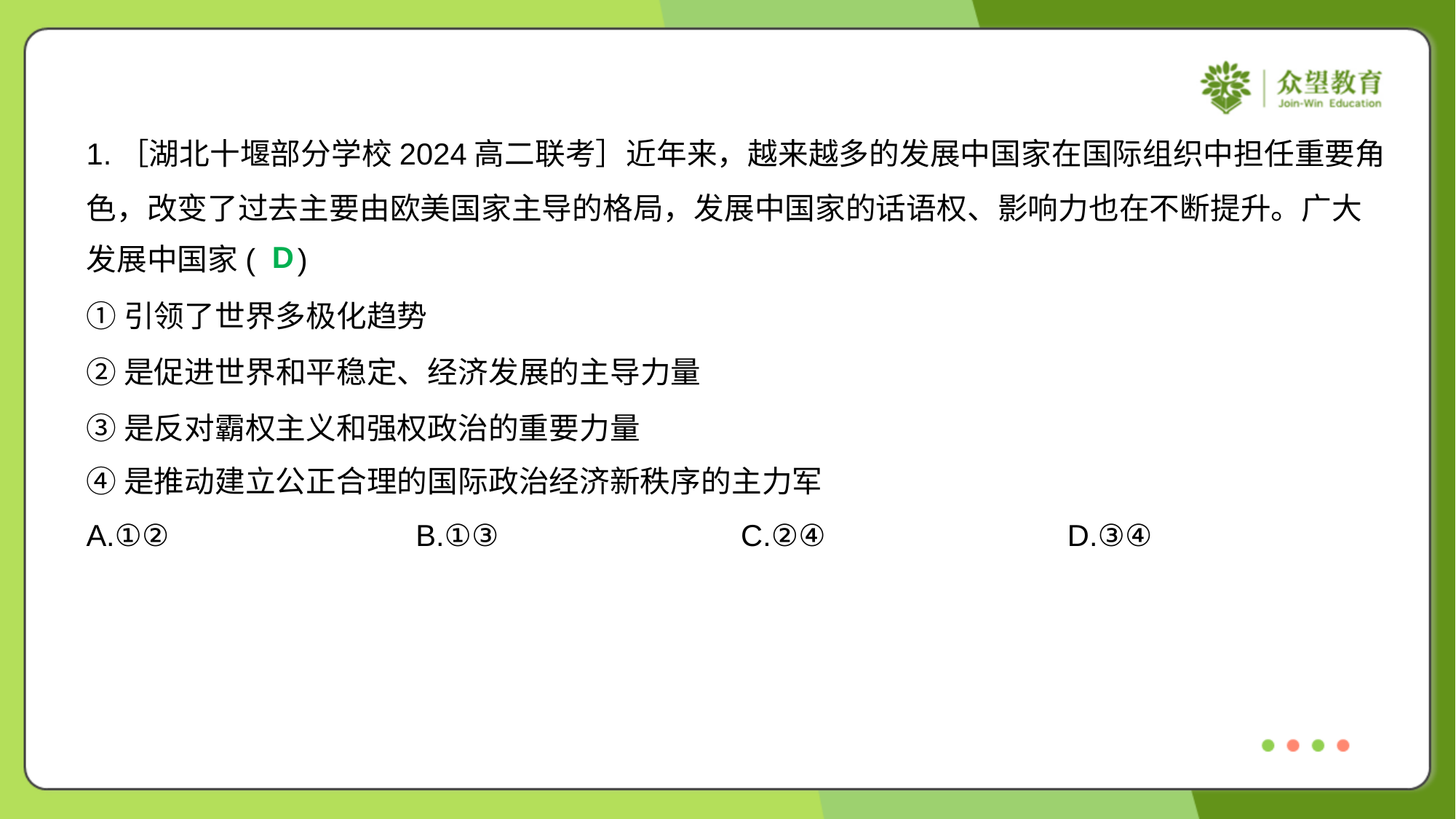

1.［湖北十堰部分学校2024高二联考］近年来，越来越多的发展中国家在国际组织中担任重要角
色，改变了过去主要由欧美国家主导的格局，发展中国家的话语权、影响力也在不断提升。广大
发展中国家(     )
D
①引领了世界多极化趋势
②是促进世界和平稳定、经济发展的主导力量
③是反对霸权主义和强权政治的重要力量
④是推动建立公正合理的国际政治经济新秩序的主力军
A.①②	B.①③	C.②④	D.③④